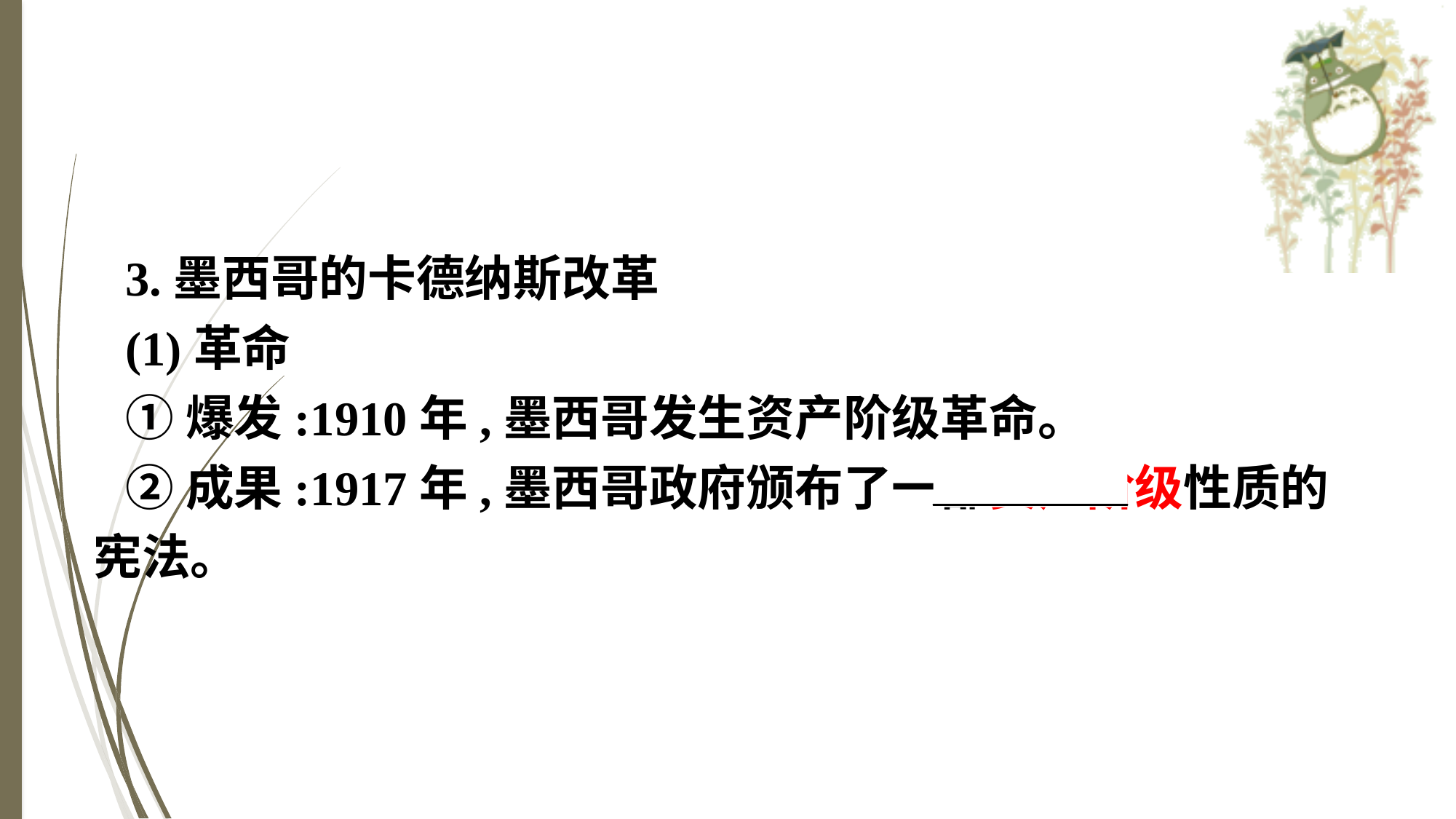

3.墨西哥的卡德纳斯改革
(1)革命
①爆发:1910年,墨西哥发生资产阶级革命。
②成果:1917年,墨西哥政府颁布了一部资产阶级性质的宪法。